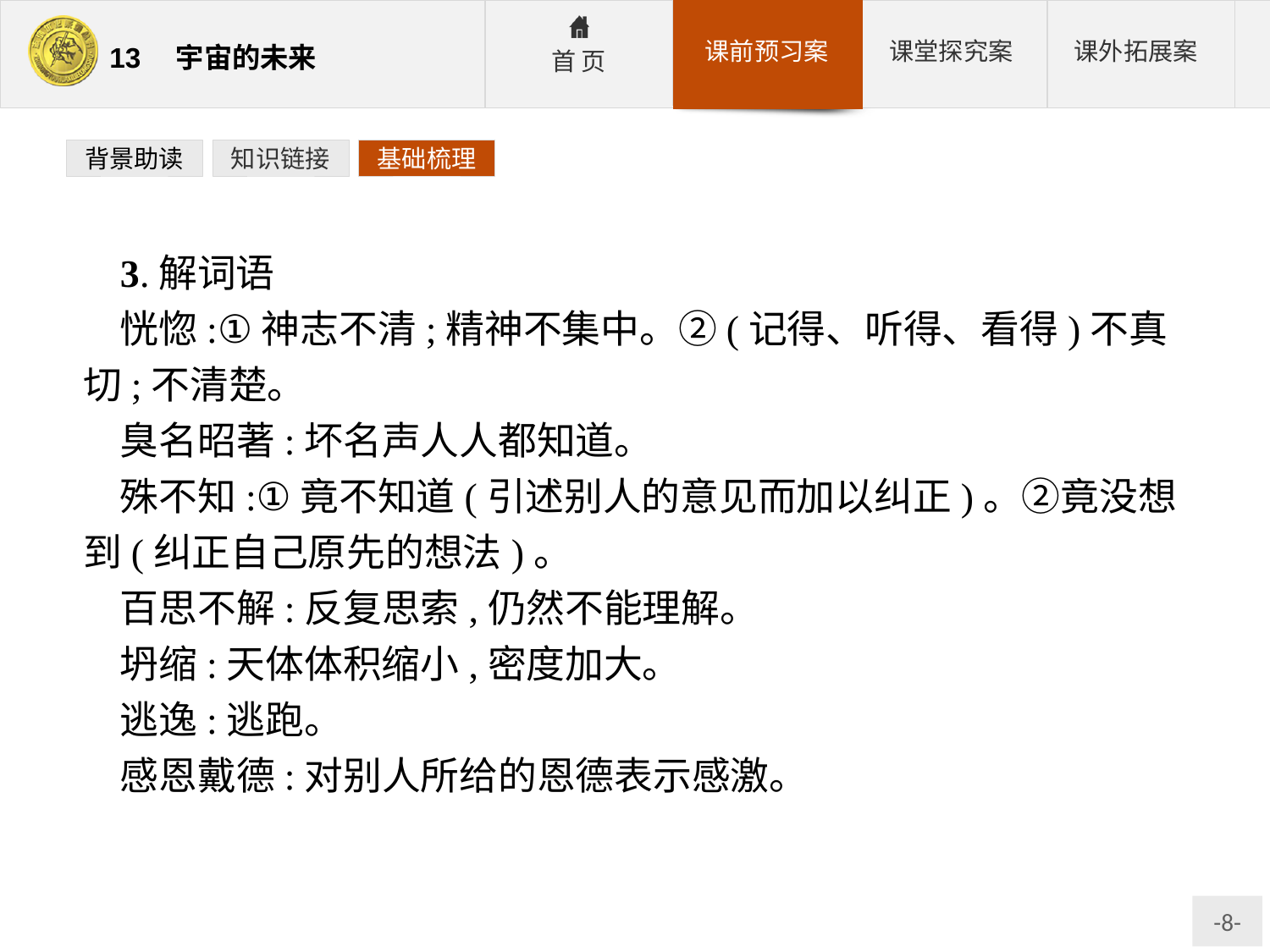

背景助读
知识链接
基础梳理
3.解词语
恍惚:①神志不清;精神不集中。②(记得、听得、看得)不真切;不清楚。
臭名昭著:坏名声人人都知道。
殊不知:①竟不知道(引述别人的意见而加以纠正)。②竟没想到(纠正自己原先的想法)。
百思不解:反复思索,仍然不能理解。
坍缩:天体体积缩小,密度加大。
逃逸:逃跑。
感恩戴德:对别人所给的恩德表示感激。